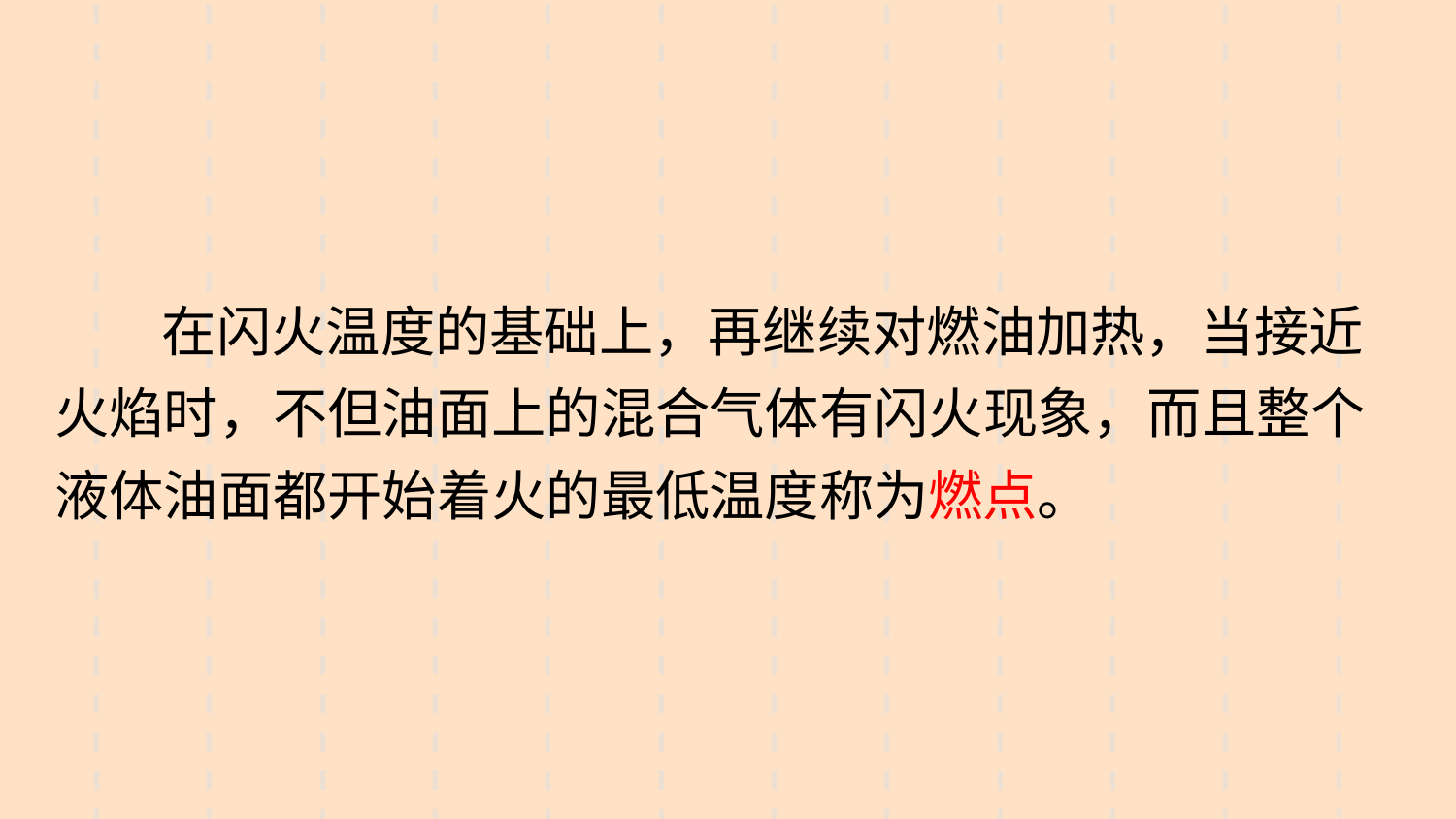

在闪火温度的基础上，再继续对燃油加热，当接近火焰时，不但油面上的混合气体有闪火现象，而且整个液体油面都开始着火的最低温度称为燃点。